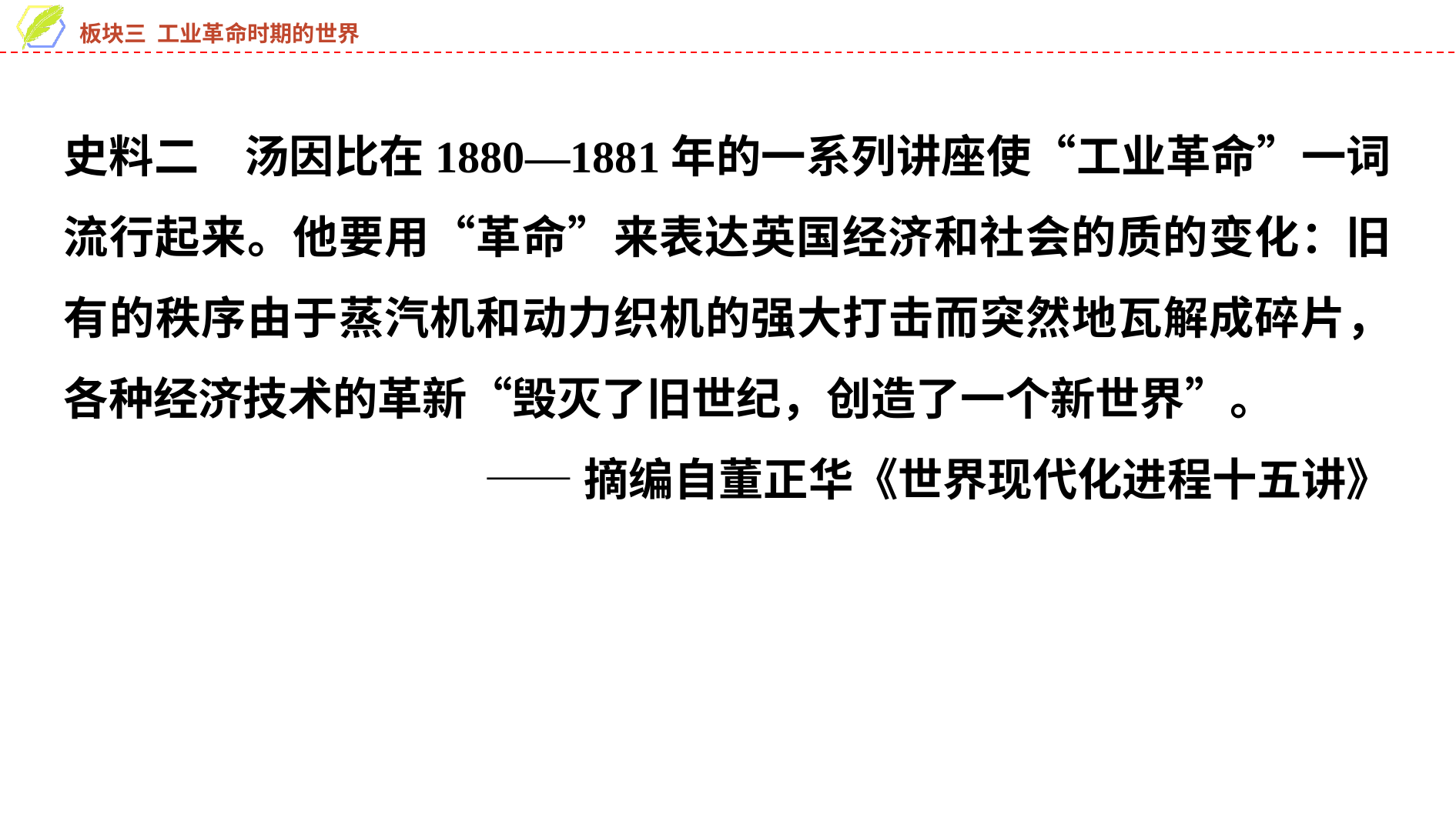

史料二　汤因比在1880—1881年的一系列讲座使“工业革命”一词流行起来。他要用“革命”来表达英国经济和社会的质的变化：旧有的秩序由于蒸汽机和动力织机的强大打击而突然地瓦解成碎片，各种经济技术的革新“毁灭了旧世纪，创造了一个新世界”。
——摘编自董正华《世界现代化进程十五讲》